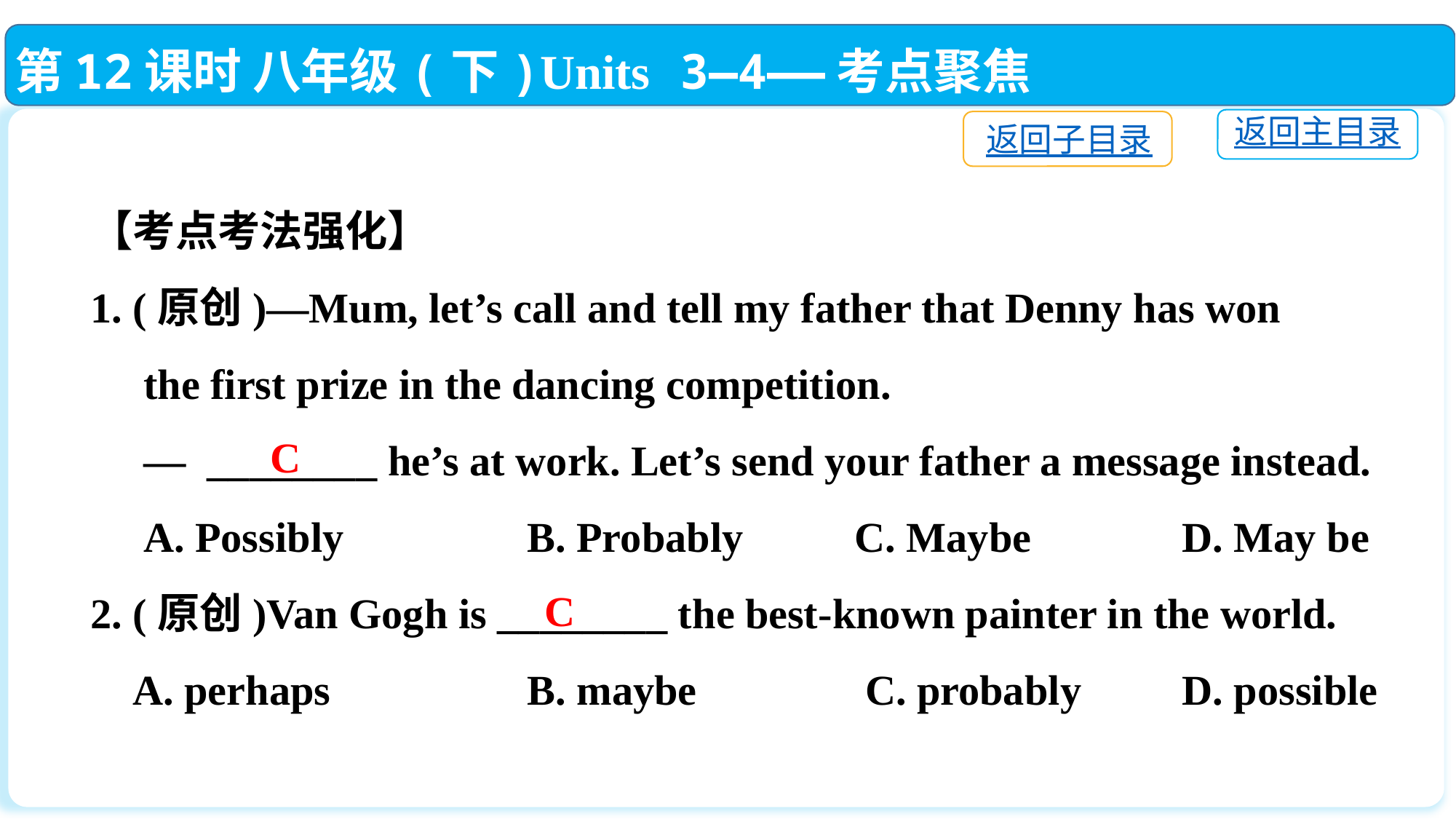

第12课时 八年级(下)Units 3—4——考点聚焦

返回主目录

返回子目录
【考点考法强化】
1. (原创)—Mum, let’s call and tell my father that Denny has won
     the first prize in the dancing competition.
     —  ________ he’s at work. Let’s send your father a message instead.
     A. Possibly		B. Probably		C. Maybe		D. May be
2. (原创)Van Gogh is ________ the best-known painter in the world.
    A. perhaps		B. maybe 		 C. probably	D. possible
C
C